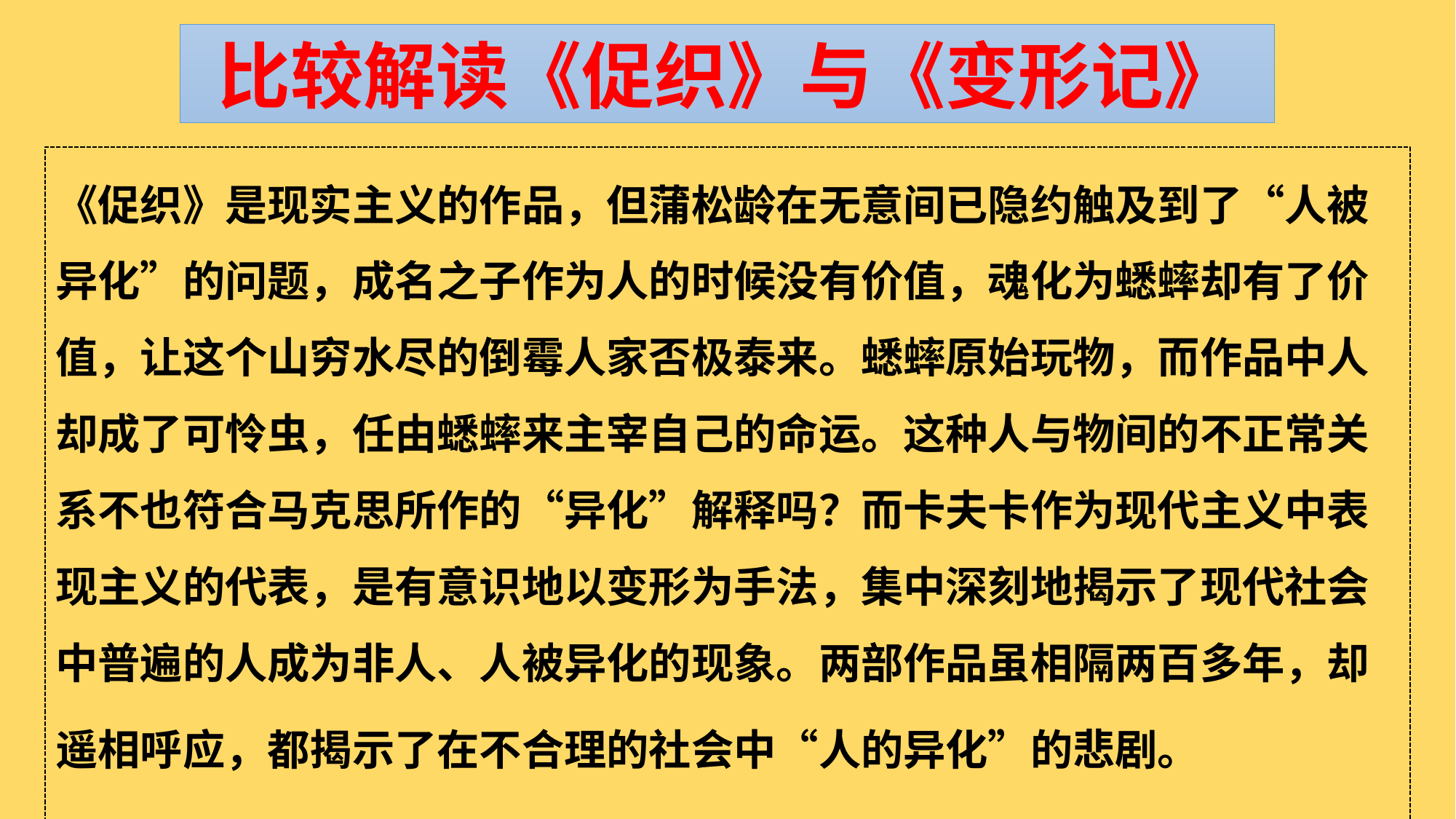

比较解读《促织》与《变形记》
《促织》是现实主义的作品，但蒲松龄在无意间已隐约触及到了“人被异化”的问题，成名之子作为人的时候没有价值，魂化为蟋蟀却有了价值，让这个山穷水尽的倒霉人家否极泰来。蟋蟀原始玩物，而作品中人却成了可怜虫，任由蟋蟀来主宰自己的命运。这种人与物间的不正常关系不也符合马克思所作的“异化”解释吗？而卡夫卡作为现代主义中表现主义的代表，是有意识地以变形为手法，集中深刻地揭示了现代社会中普遍的人成为非人、人被异化的现象。两部作品虽相隔两百多年，却遥相呼应，都揭示了在不合理的社会中“人的异化”的悲剧。